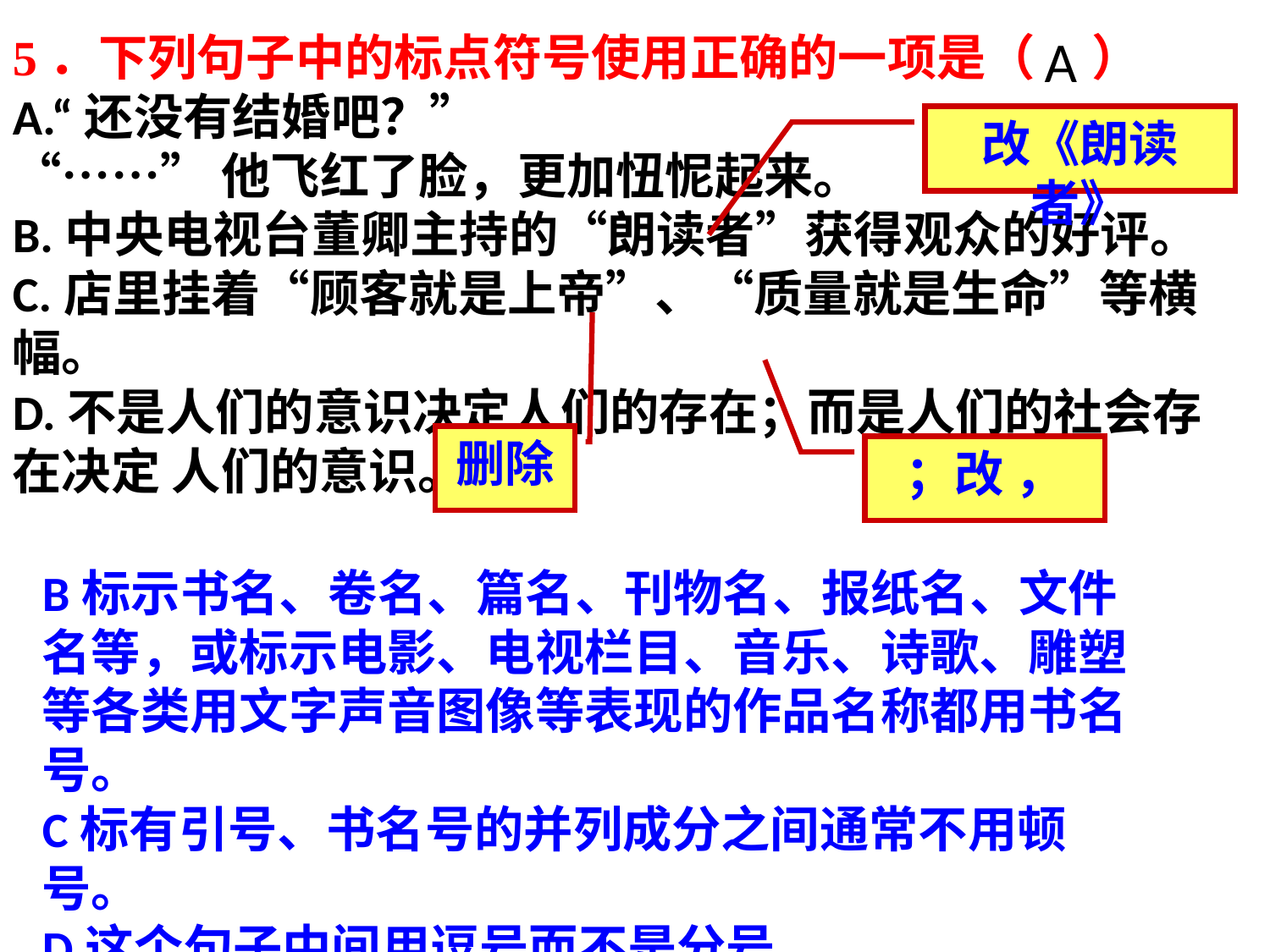

5．下列句子中的标点符号使用正确的一项是（     ）
A.“还没有结婚吧？”
“……”他飞红了脸，更加忸怩起来。
B.中央电视台董卿主持的“朗读者”获得观众的好评。
C.店里挂着“顾客就是上帝”、“质量就是生命”等横幅。
D.不是人们的意识决定人们的存在；而是人们的社会存在决定 人们的意识。
A
改《朗读者》
删除
；改 ，
B标示书名、卷名、篇名、刊物名、报纸名、文件名等，或标示电影、电视栏目、音乐、诗歌、雕塑等各类用文字声音图像等表现的作品名称都用书名号。
C标有引号、书名号的并列成分之间通常不用顿号。
D这个句子中间用逗号而不是分号。